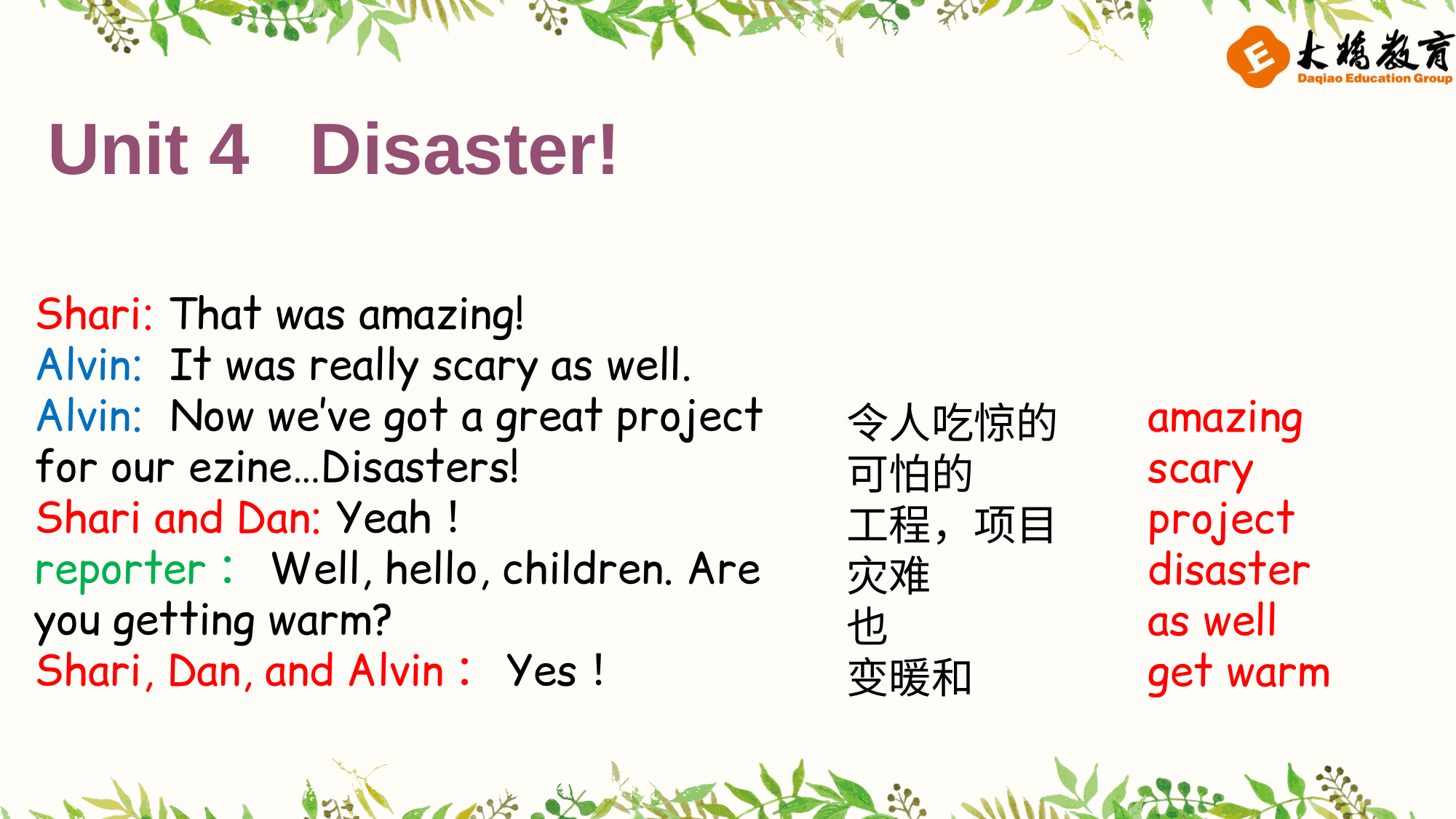

Unit 4   Disaster!
Shari: That was amazing!
Alvin:  It was really scary as well.
Alvin:  Now we’ve got a great project for our ezine…Disasters!
Shari and Dan: Yeah！
reporter：Well, hello, children. Are you getting warm?
Shari, Dan, and Alvin：Yes！
amazing
scary
project
disaster
as well
get warm
令人吃惊的
可怕的
工程，项目
灾难
也
变暖和